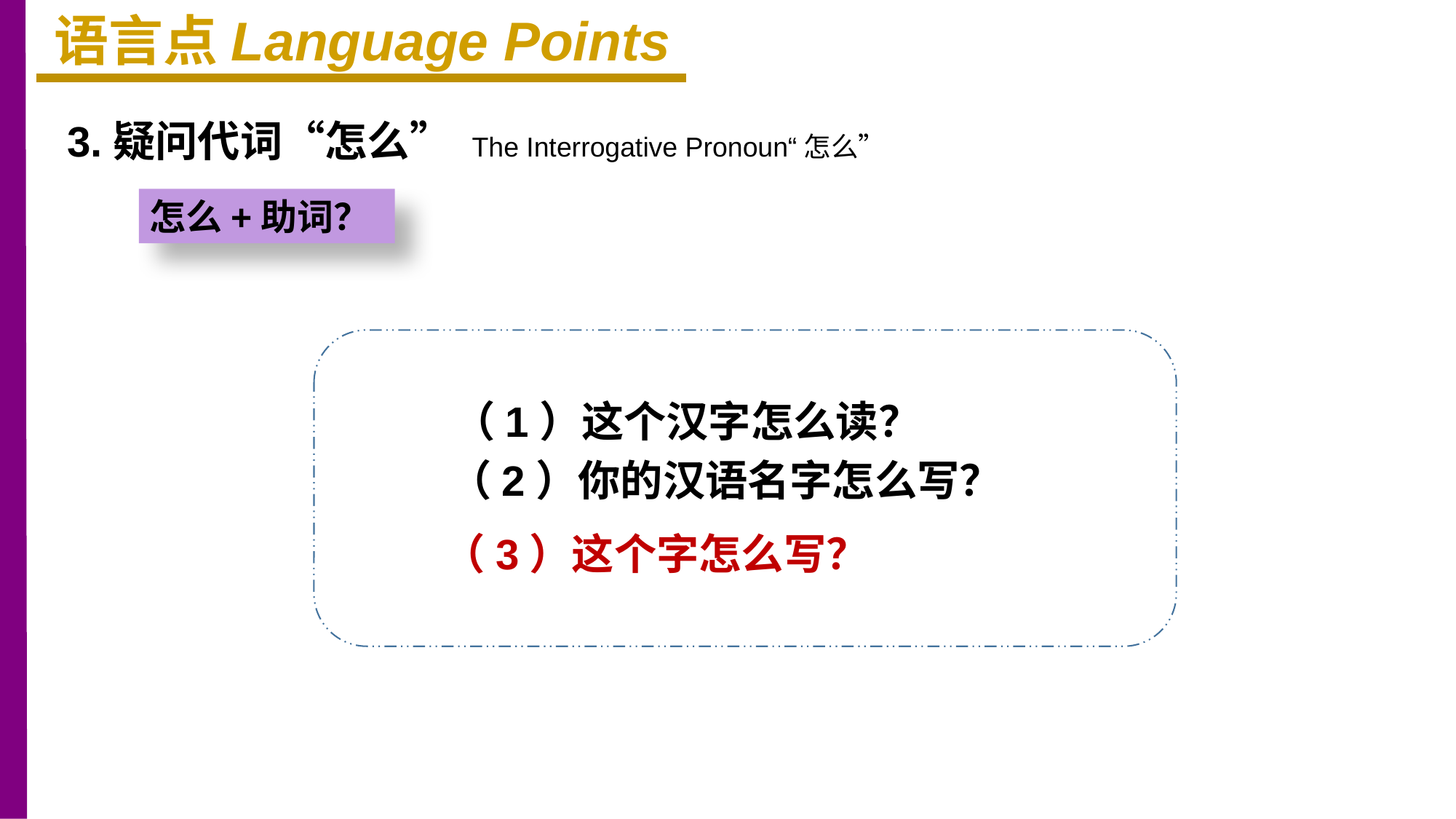

语言点Language Points
3.疑问代词“怎么” The Interrogative Pronoun“怎么”
怎么+助词？

（1）这个汉字怎么读？
（2）你的汉语名字怎么写？
（3）这个字怎么写？